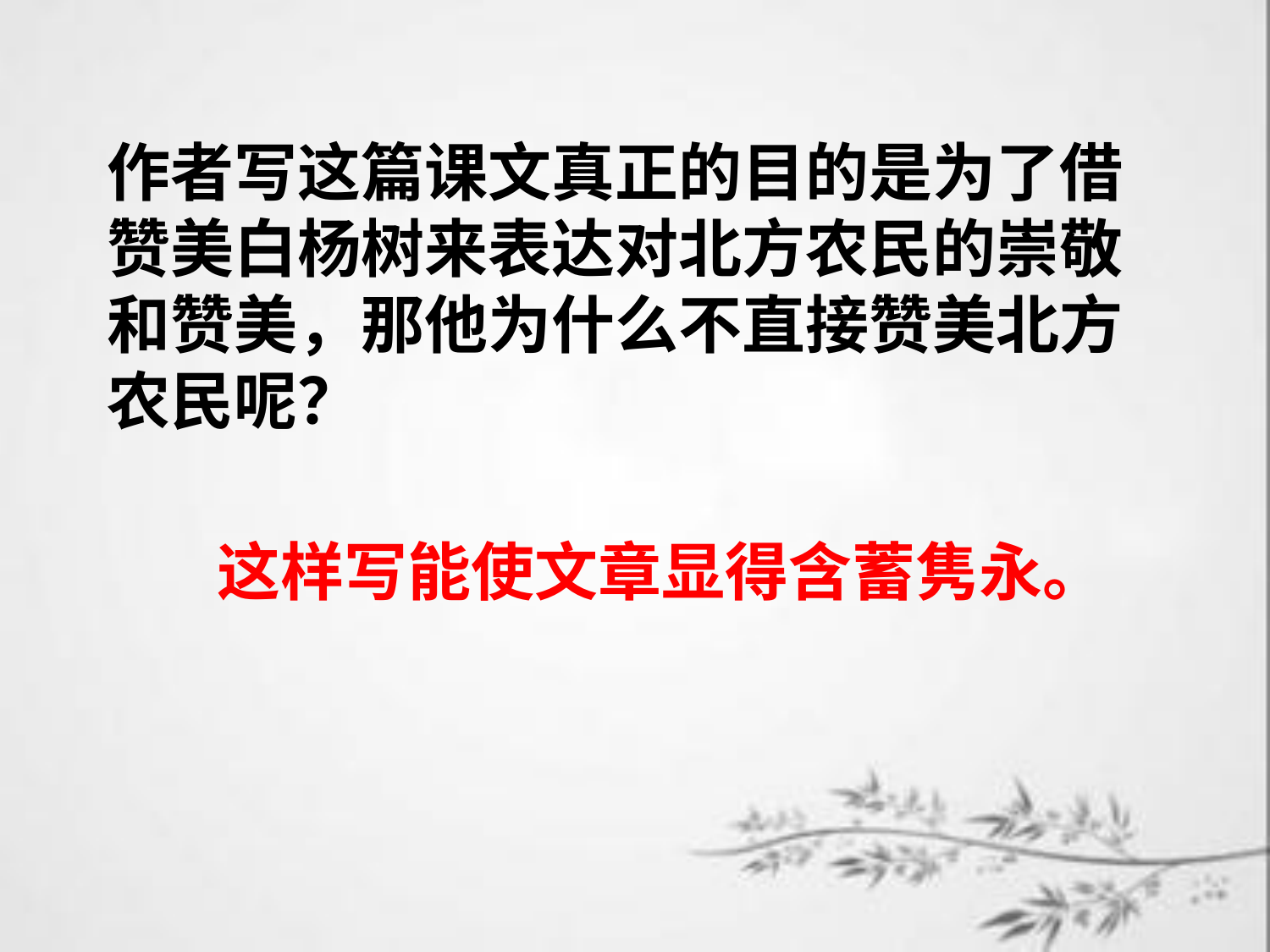

作者写这篇课文真正的目的是为了借赞美白杨树来表达对北方农民的崇敬和赞美，那他为什么不直接赞美北方农民呢？
这样写能使文章显得含蓄隽永。